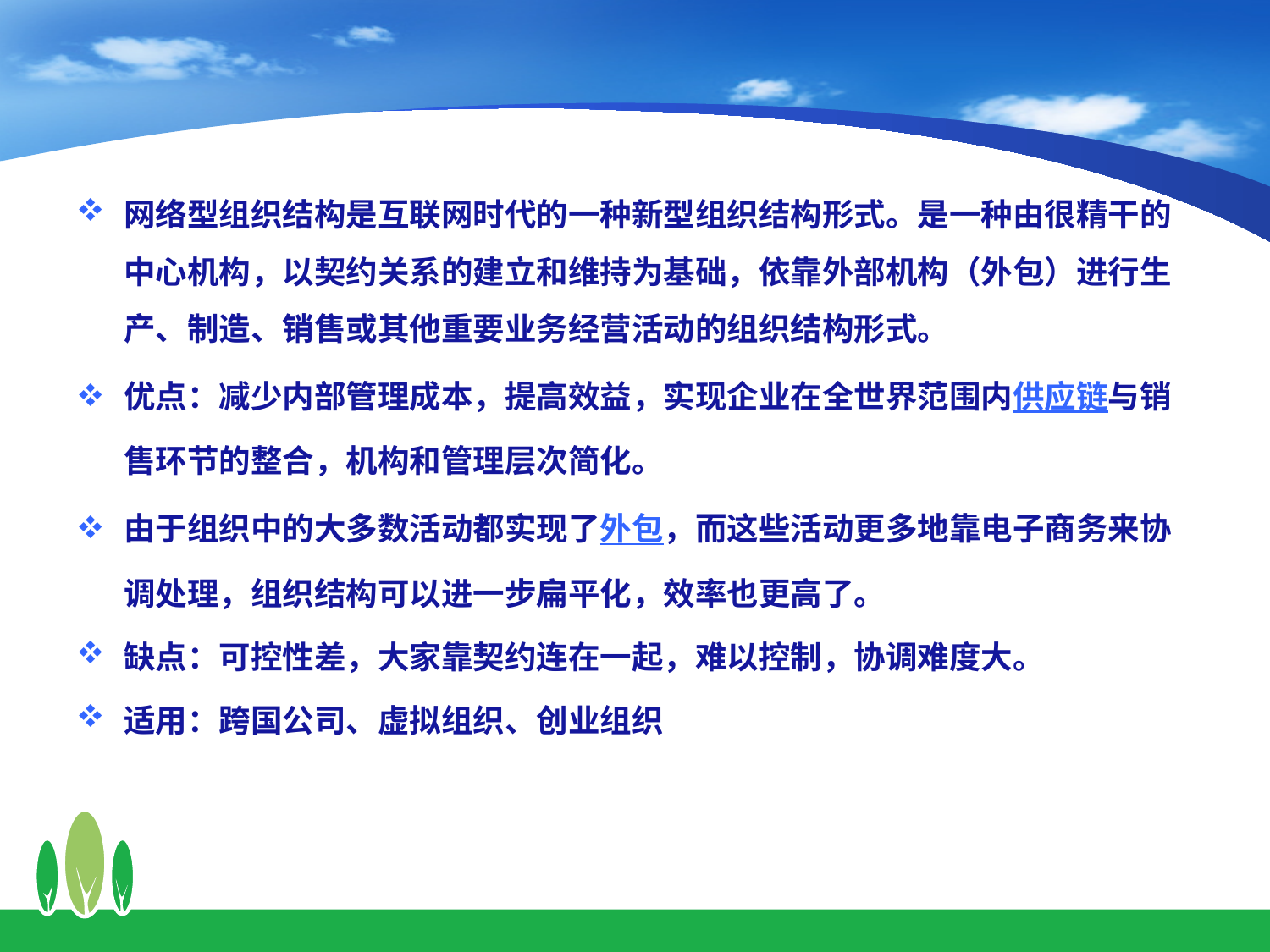

网络型组织结构是互联网时代的一种新型组织结构形式。是一种由很精干的中心机构，以契约关系的建立和维持为基础，依靠外部机构（外包）进行生产、制造、销售或其他重要业务经营活动的组织结构形式。
优点：减少内部管理成本，提高效益，实现企业在全世界范围内供应链与销售环节的整合，机构和管理层次简化。
由于组织中的大多数活动都实现了外包，而这些活动更多地靠电子商务来协调处理，组织结构可以进一步扁平化，效率也更高了。
缺点：可控性差，大家靠契约连在一起，难以控制，协调难度大。
适用：跨国公司、虚拟组织、创业组织